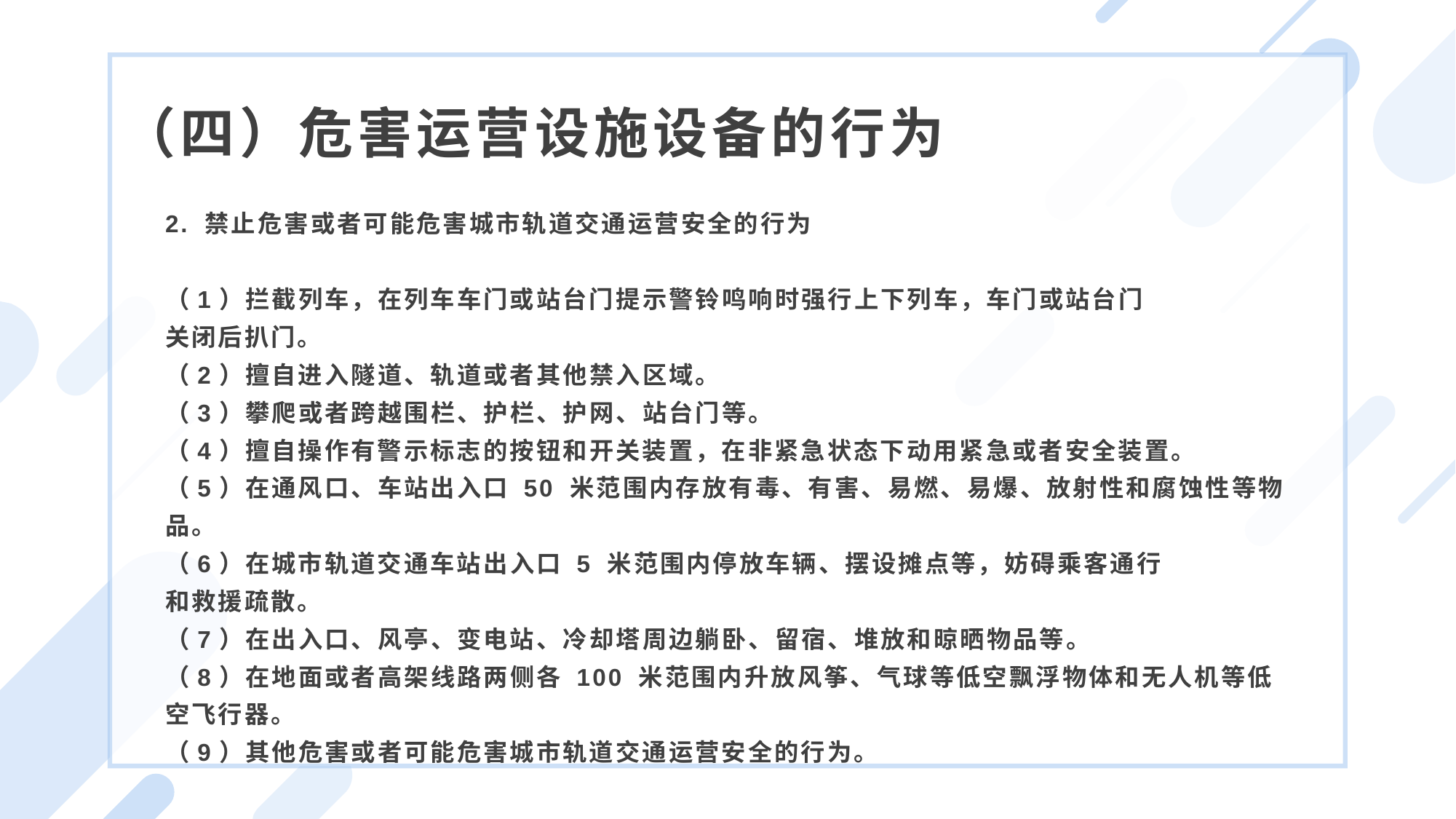

（四）危害运营设施设备的行为
2. 禁止危害或者可能危害城市轨道交通运营安全的行为

（1）拦截列车，在列车车门或站台门提示警铃鸣响时强行上下列车，车门或站台门
关闭后扒门。
（2）擅自进入隧道、轨道或者其他禁入区域。
（3）攀爬或者跨越围栏、护栏、护网、站台门等。
（4）擅自操作有警示标志的按钮和开关装置，在非紧急状态下动用紧急或者安全装置。
（5）在通风口、车站出入口 50 米范围内存放有毒、有害、易燃、易爆、放射性和腐蚀性等物品。
（6）在城市轨道交通车站出入口 5 米范围内停放车辆、摆设摊点等，妨碍乘客通行
和救援疏散。
（7）在出入口、风亭、变电站、冷却塔周边躺卧、留宿、堆放和晾晒物品等。
（8）在地面或者高架线路两侧各 100 米范围内升放风筝、气球等低空飘浮物体和无人机等低空飞行器。
（9）其他危害或者可能危害城市轨道交通运营安全的行为。